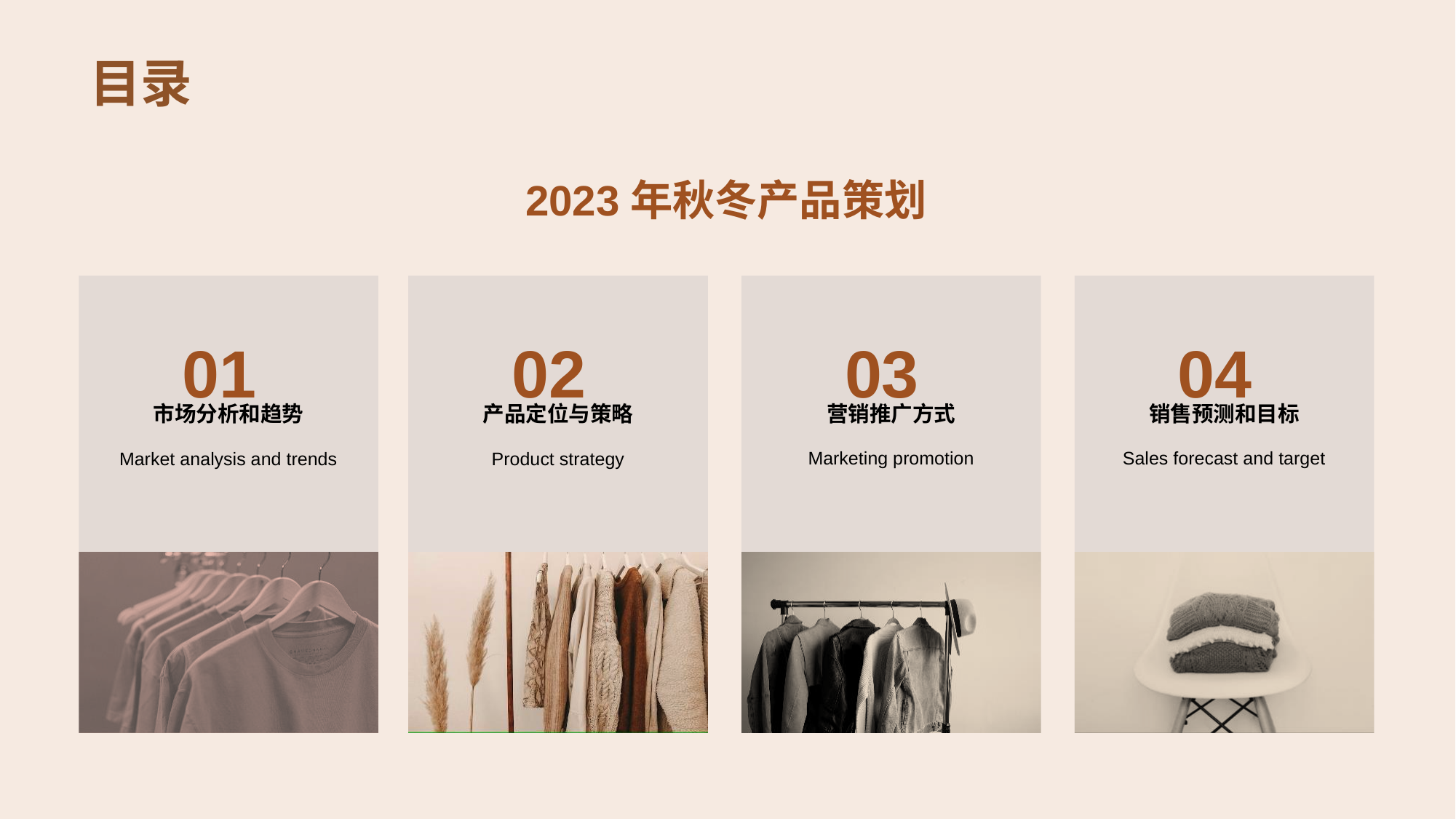

# 目录
2023年秋冬产品策划

01
市场分析和趋势
Market analysis and trends

02
产品定位与策略
Product strategy

03
营销推广方式
Marketing promotion

04
销售预测和目标
Sales forecast and target